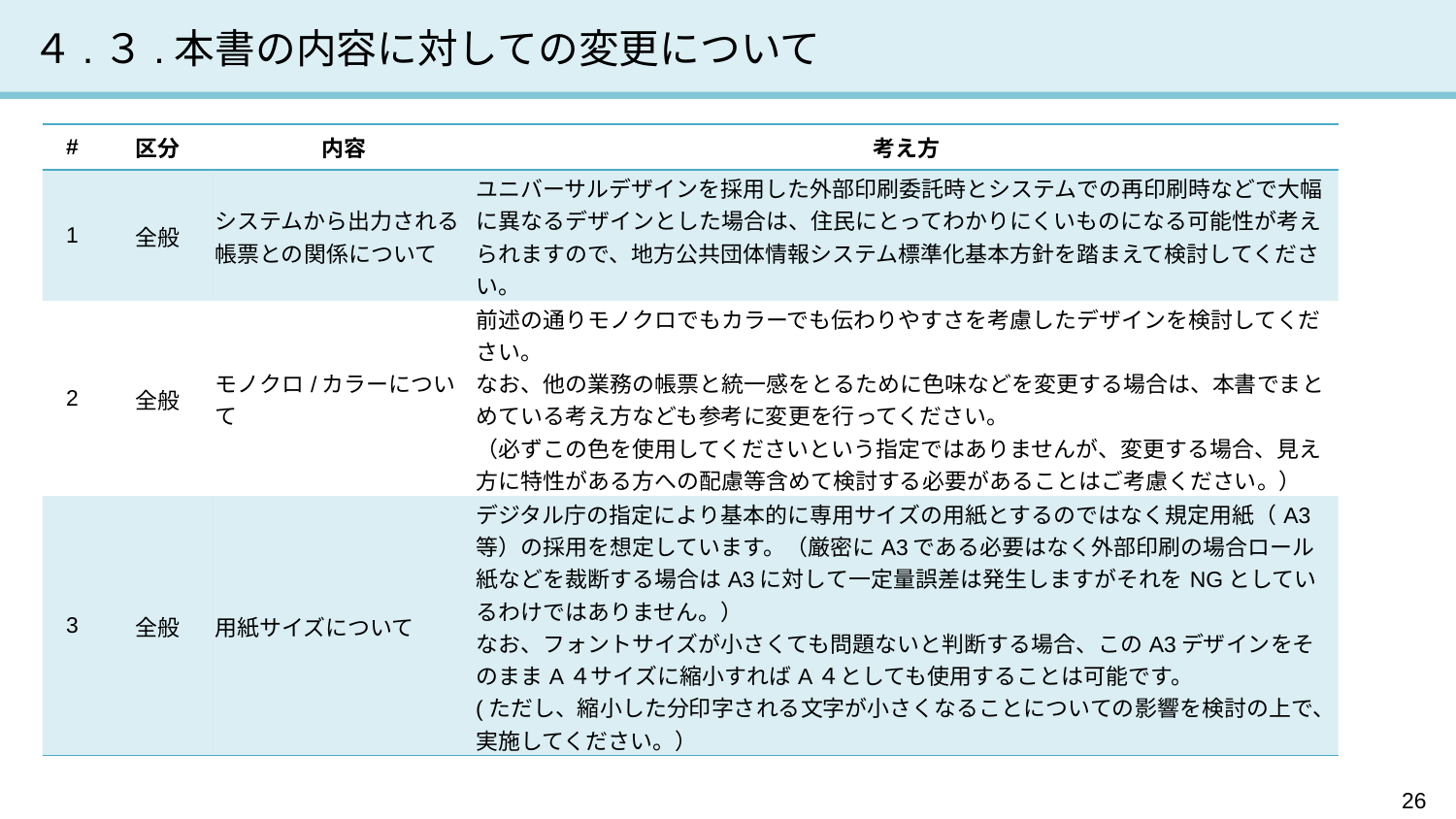

# ４.３.本書の内容に対しての変更について
| # | 区分 | 内容 | 考え方 |
| --- | --- | --- | --- |
| 1 | 全般 | システムから出力される帳票との関係について | ユニバーサルデザインを採用した外部印刷委託時とシステムでの再印刷時などで大幅に異なるデザインとした場合は、住民にとってわかりにくいものになる可能性が考えられますので、地方公共団体情報システム標準化基本方針を踏まえて検討してください。 |
| 2 | 全般 | モノクロ/カラーについて | 前述の通りモノクロでもカラーでも伝わりやすさを考慮したデザインを検討してください。 なお、他の業務の帳票と統一感をとるために色味などを変更する場合は、本書でまとめている考え方なども参考に変更を行ってください。 （必ずこの色を使用してくださいという指定ではありませんが、変更する場合、見え方に特性がある方への配慮等含めて検討する必要があることはご考慮ください。） |
| 3 | 全般 | 用紙サイズについて | デジタル庁の指定により基本的に専用サイズの用紙とするのではなく規定用紙（A3等）の採用を想定しています。（厳密にA3である必要はなく外部印刷の場合ロール紙などを裁断する場合はA3に対して一定量誤差は発生しますがそれをNGとしているわけではありません。） なお、フォントサイズが小さくても問題ないと判断する場合、このA3デザインをそのままA４サイズに縮小すればA４としても使用することは可能です。 (ただし、縮小した分印字される文字が小さくなることについての影響を検討の上で、実施してください。） |